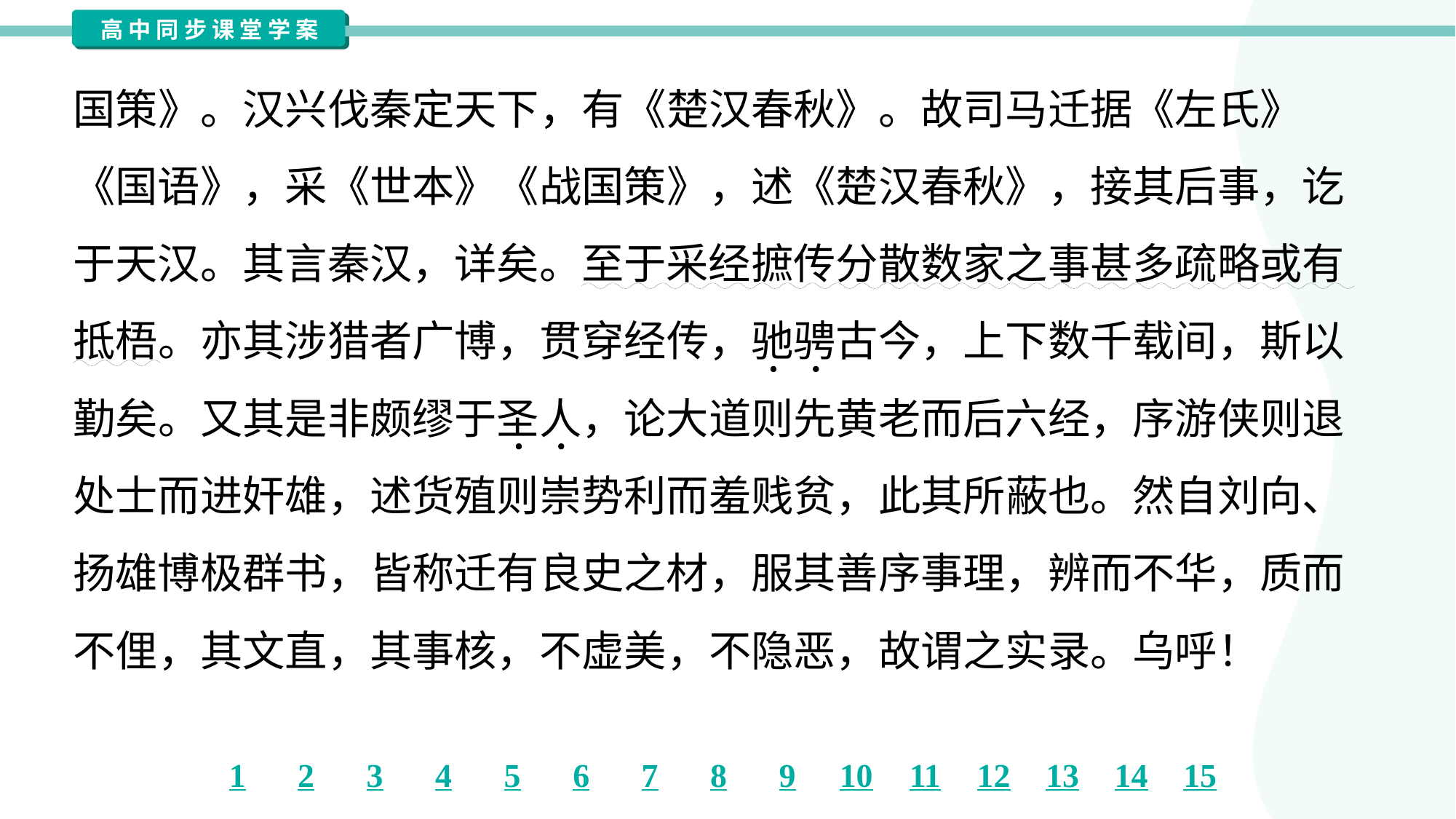

国策》。汉兴伐秦定天下，有《楚汉春秋》。故司马迁据《左氏》
《国语》，采《世本》《战国策》，述《楚汉春秋》，接其后事，讫
于天汉。其言秦汉，详矣。至于采经摭传分散数家之事甚多疏略或有
抵梧。亦其涉猎者广博，贯穿经传，驰骋古今，上下数千载间，斯以
勤矣。又其是非颇缪于圣人，论大道则先黄老而后六经，序游侠则退
处士而进奸雄，述货殖则崇势利而羞贱贫，此其所蔽也。然自刘向、
扬雄博极群书，皆称迁有良史之材，服其善序事理，辨而不华，质而
不俚，其文直，其事核，不虚美，不隐恶，故谓之实录。乌呼！